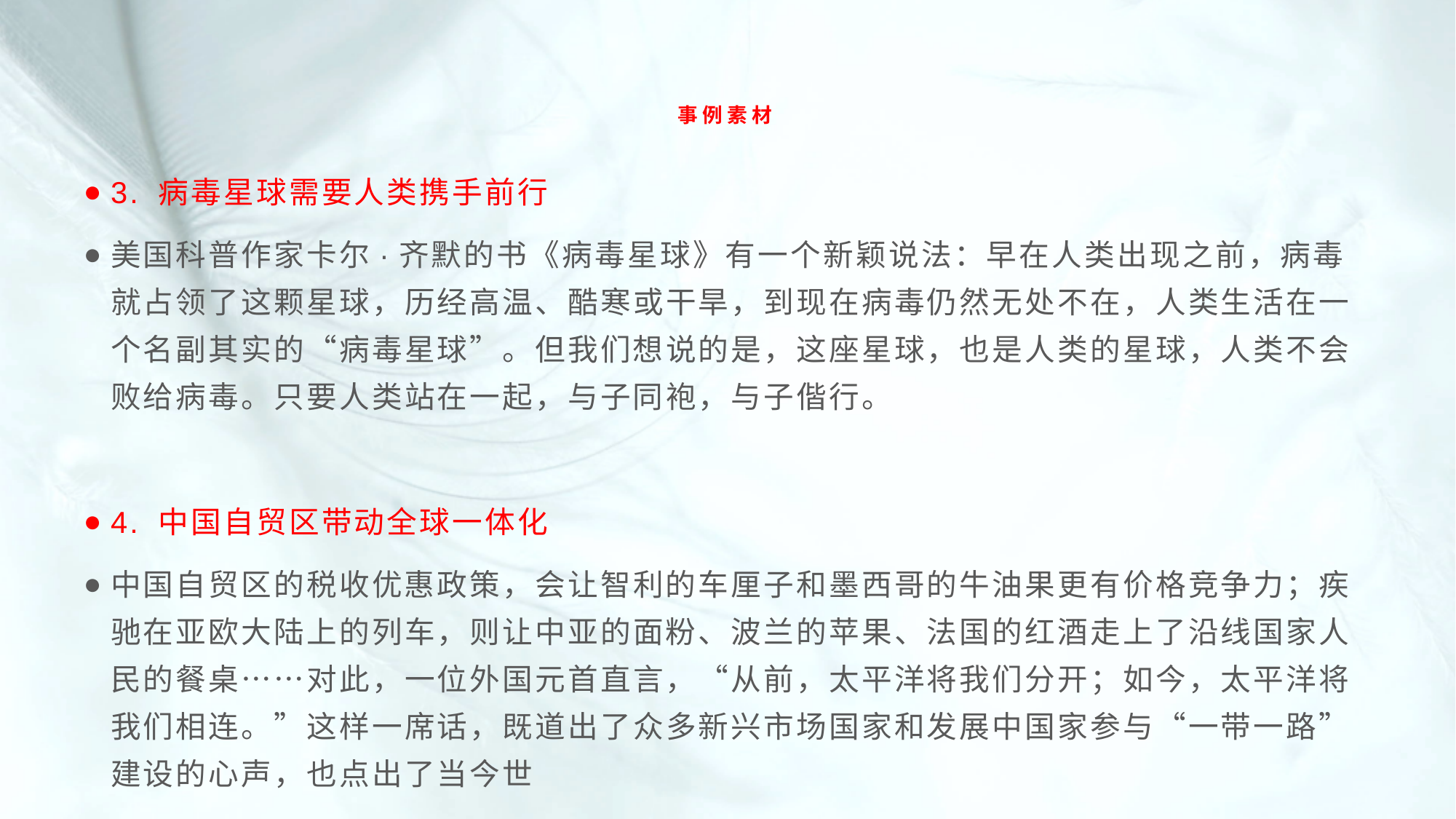

# 事例素材
3. 病毒星球需要人类携手前行
美国科普作家卡尔·齐默的书《病毒星球》有一个新颖说法：早在人类出现之前，病毒就占领了这颗星球，历经高温、酷寒或干旱，到现在病毒仍然无处不在，人类生活在一个名副其实的“病毒星球”。但我们想说的是，这座星球，也是人类的星球，人类不会败给病毒。只要人类站在一起，与子同袍，与子偕行。

4. 中国自贸区带动全球一体化
中国自贸区的税收优惠政策，会让智利的车厘子和墨西哥的牛油果更有价格竞争力；疾驰在亚欧大陆上的列车，则让中亚的面粉、波兰的苹果、法国的红酒走上了沿线国家人民的餐桌……对此，一位外国元首直言，“从前，太平洋将我们分开；如今，太平洋将我们相连。”这样一席话，既道出了众多新兴市场国家和发展中国家参与“一带一路”建设的心声，也点出了当今世